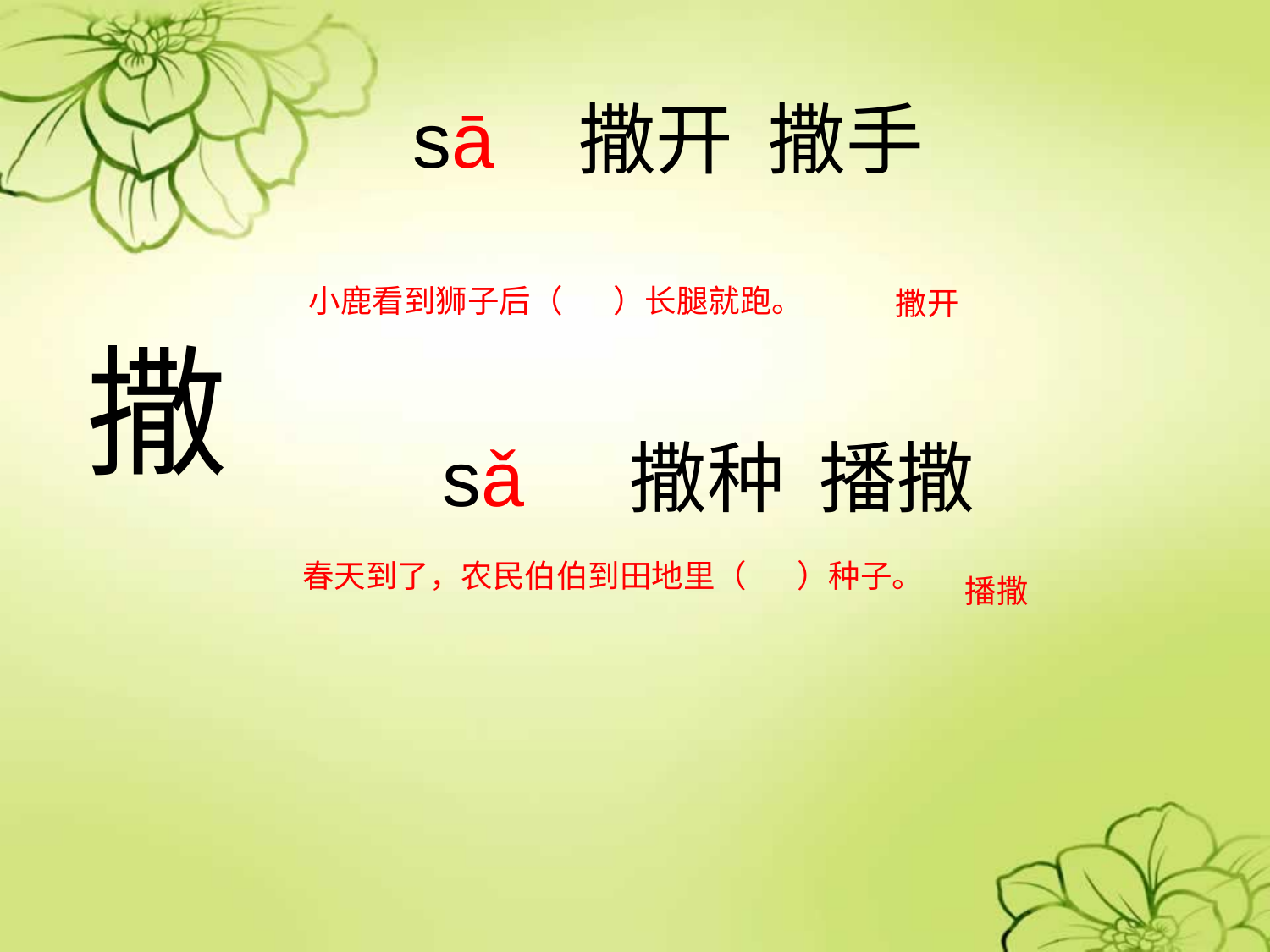

sā   撒开  撒手

小鹿看到狮子后（       ）长腿就跑。
撒开
撒
  sǎ    撒种  播撒

 春天到了，农民伯伯到田地里（       ）种子。

播撒